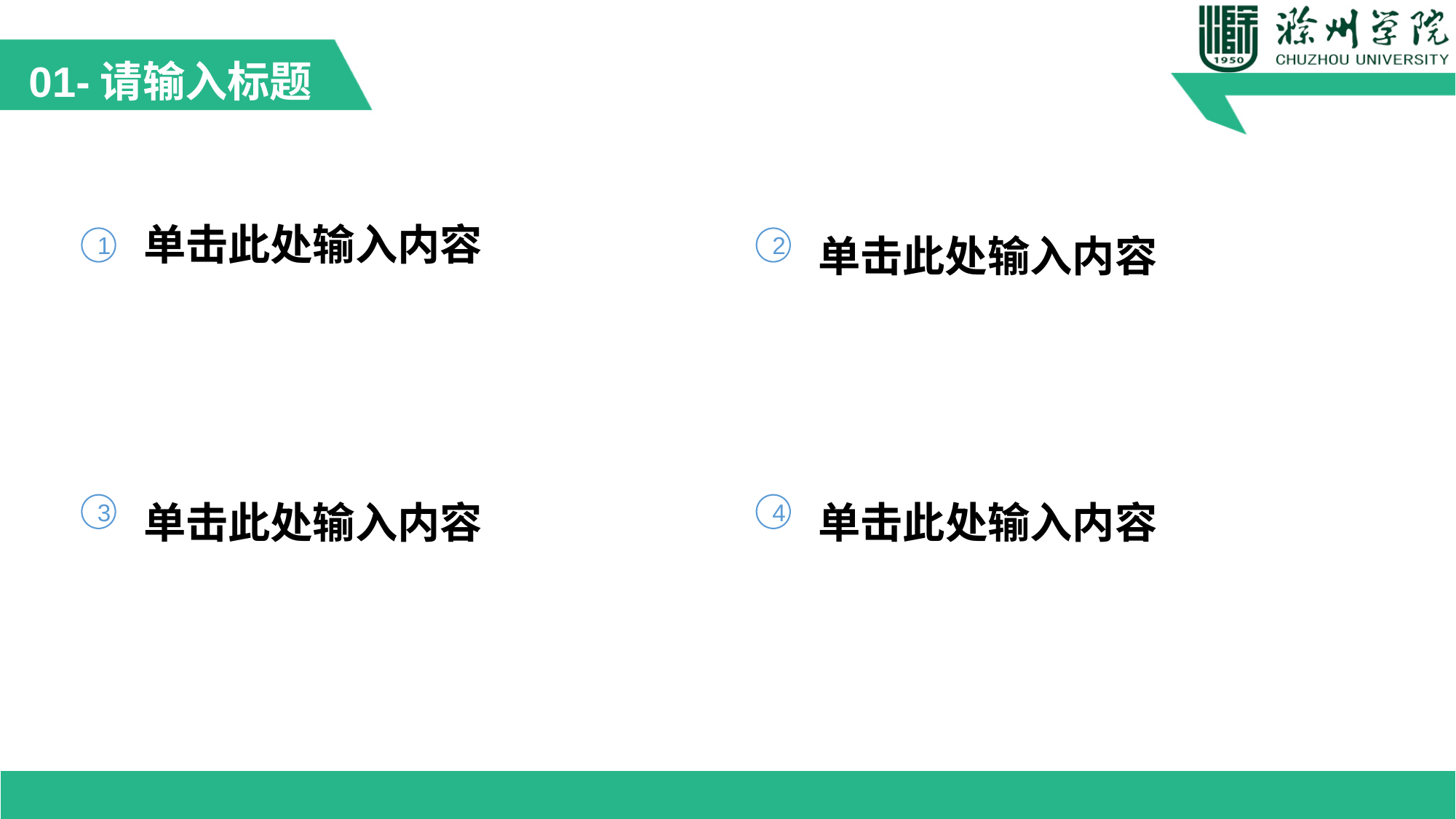

01-请输入标题
单击此处输入内容
单击此处输入内容
1
2
单击此处输入内容
单击此处输入内容
3
4